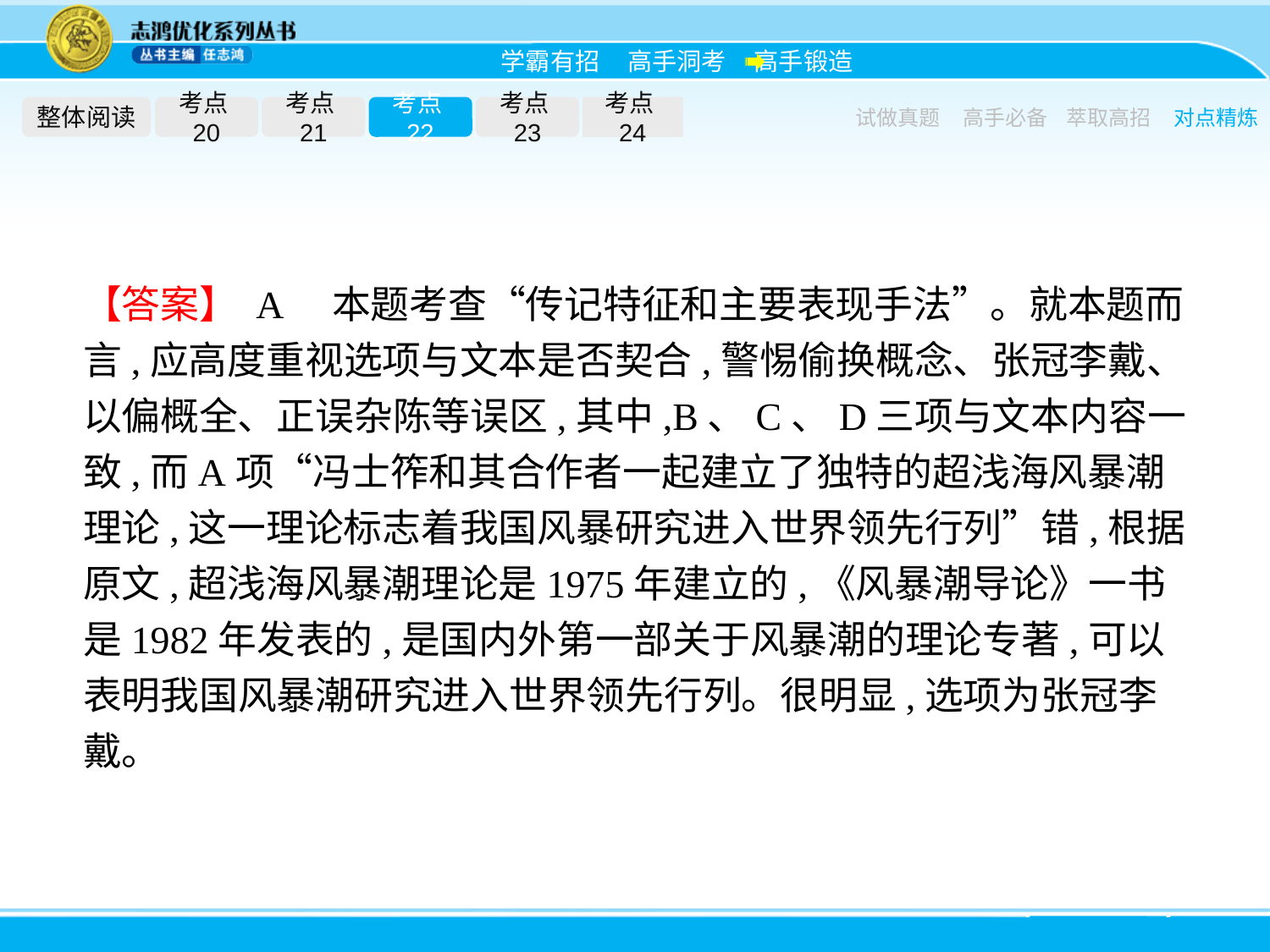

整体阅读
考点20
考点21
考点22
考点23
考点24
试做真题
高手必备
萃取高招
对点精炼
【答案】 A　本题考查“传记特征和主要表现手法”。就本题而言,应高度重视选项与文本是否契合,警惕偷换概念、张冠李戴、以偏概全、正误杂陈等误区,其中,B、C、D三项与文本内容一致,而A项“冯士筰和其合作者一起建立了独特的超浅海风暴潮理论,这一理论标志着我国风暴研究进入世界领先行列”错,根据原文,超浅海风暴潮理论是1975年建立的,《风暴潮导论》一书是1982年发表的,是国内外第一部关于风暴潮的理论专著,可以表明我国风暴潮研究进入世界领先行列。很明显,选项为张冠李戴。